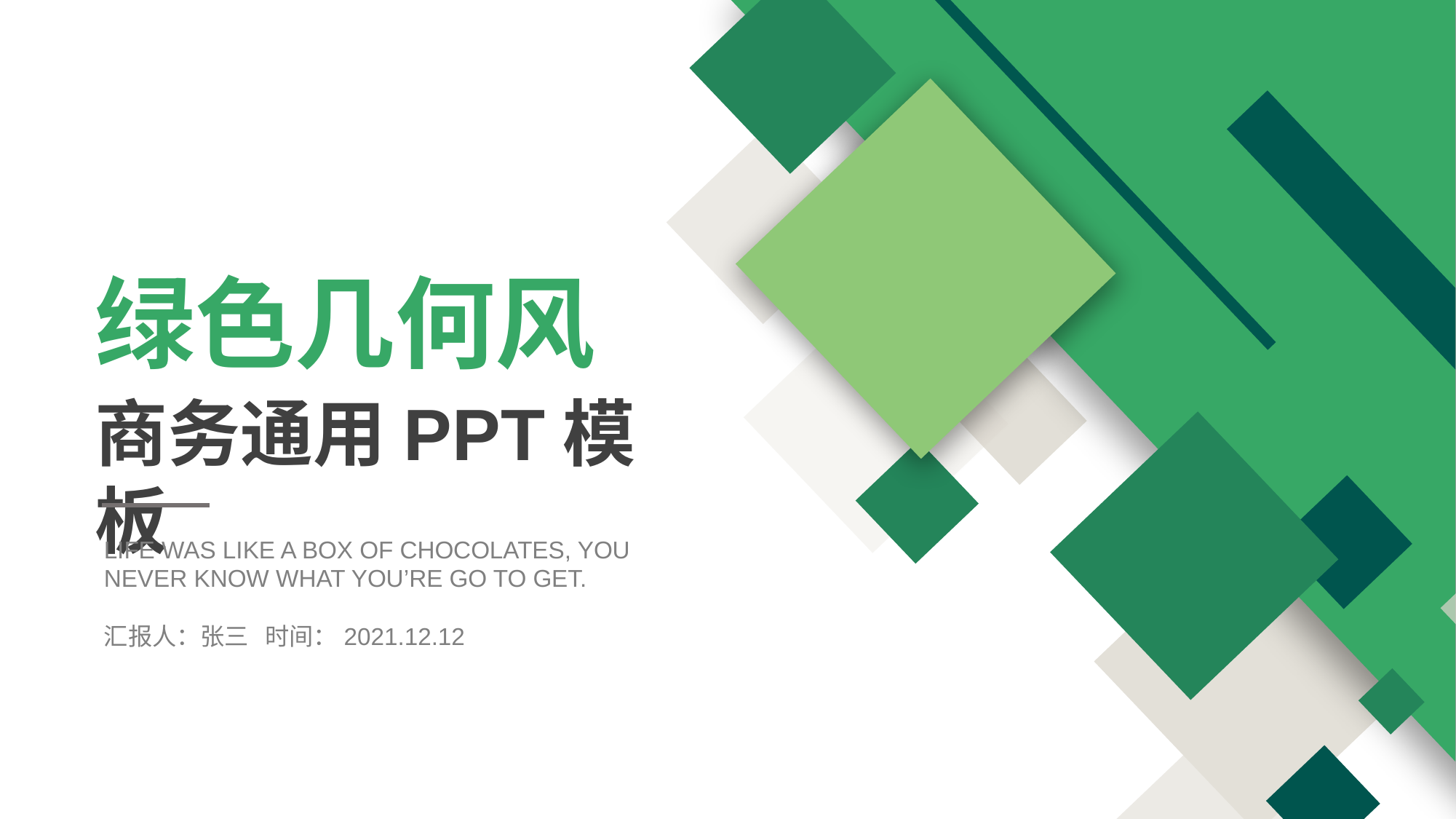

绿色几何风
商务通用PPT模板
LIFE WAS LIKE A BOX OF CHOCOLATES, YOU NEVER KNOW WHAT YOU’RE GO TO GET.

汇报人：张三   时间：2021.12.12